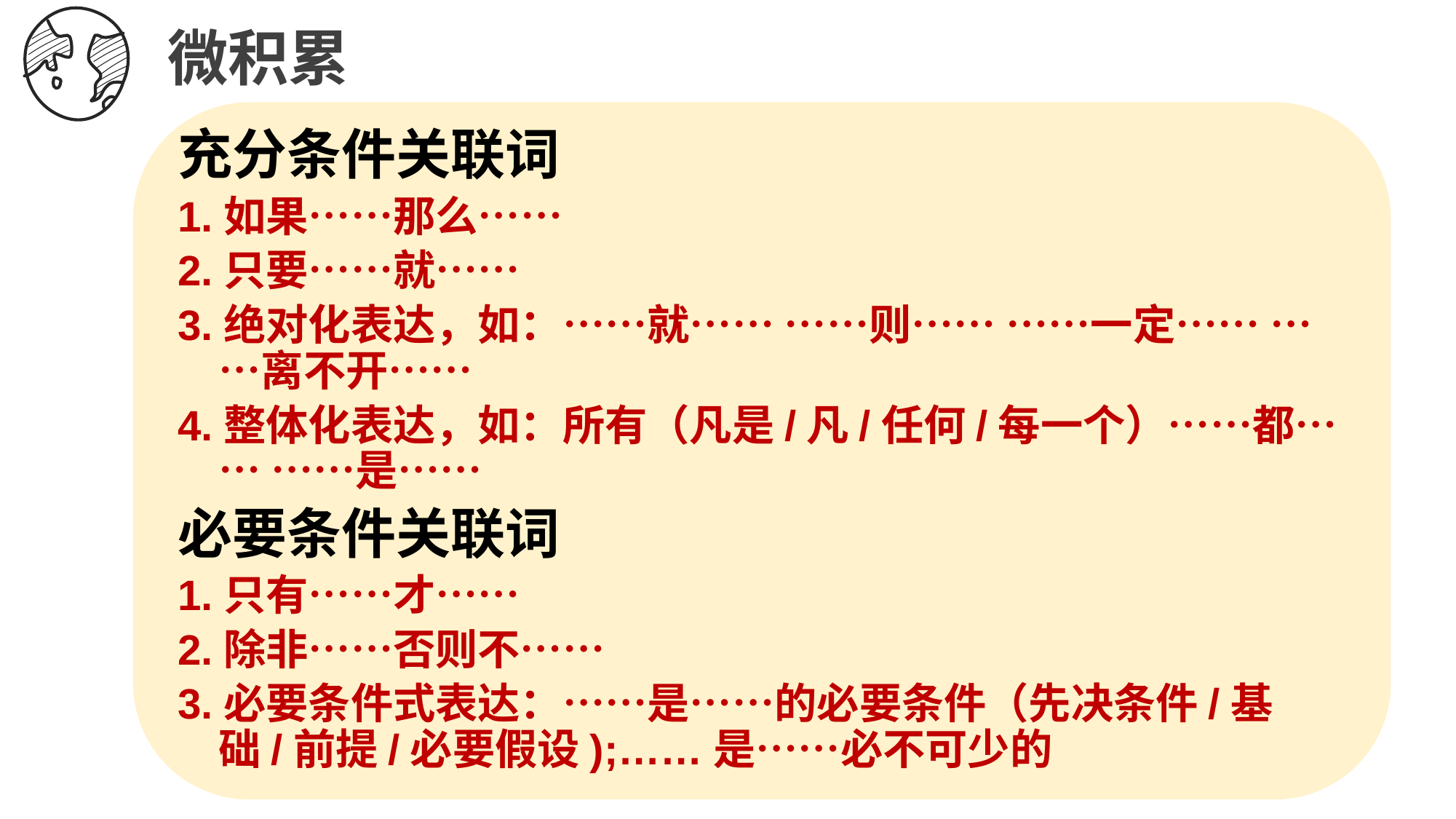

微积累
充分条件关联词
1.如果……那么……
2.只要……就……
3.绝对化表达，如：……就…… ……则…… ……一定…… ……离不开……
4.整体化表达，如：所有（凡是/凡/任何/每一个）……都…… ……是……
必要条件关联词
1.只有……才……
2.除非……否则不……
3.必要条件式表达：……是……的必要条件（先决条件/基础/前提/必要假设);……是……必不可少的